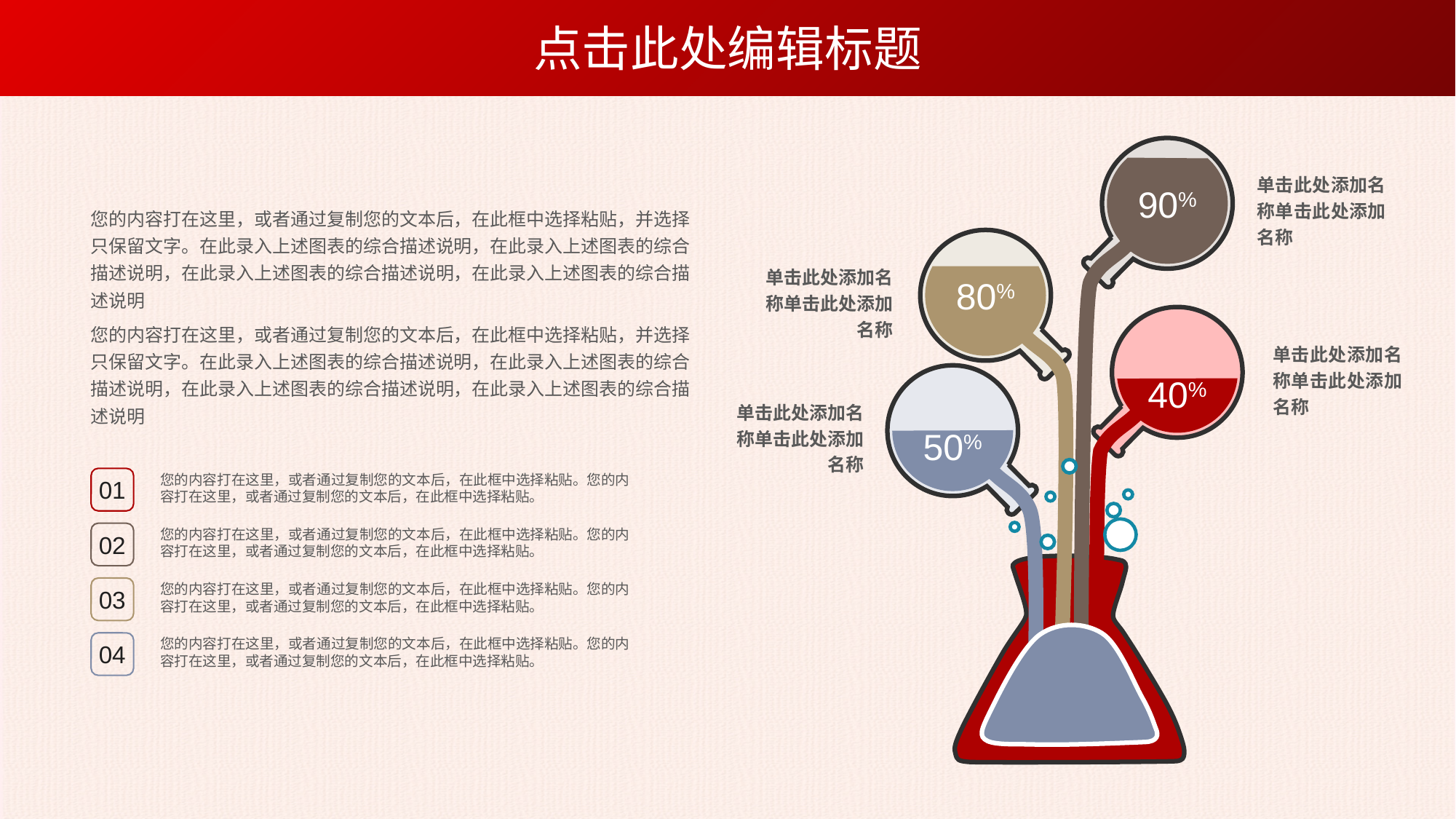

点击此处编辑标题

90%

单击此处添加名称单击此处添加名称

您的内容打在这里，或者通过复制您的文本后，在此框中选择粘贴，并选择只保留文字。在此录入上述图表的综合描述说明，在此录入上述图表的综合描述说明，在此录入上述图表的综合描述说明，在此录入上述图表的综合描述说明
您的内容打在这里，或者通过复制您的文本后，在此框中选择粘贴，并选择只保留文字。在此录入上述图表的综合描述说明，在此录入上述图表的综合描述说明，在此录入上述图表的综合描述说明，在此录入上述图表的综合描述说明

80%

单击此处添加名称单击此处添加名称

40%

单击此处添加名称单击此处添加名称

50%

单击此处添加名称单击此处添加名称

您的内容打在这里，或者通过复制您的文本后，在此框中选择粘贴。您的内容打在这里，或者通过复制您的文本后，在此框中选择粘贴。
01
您的内容打在这里，或者通过复制您的文本后，在此框中选择粘贴。您的内容打在这里，或者通过复制您的文本后，在此框中选择粘贴。
02

您的内容打在这里，或者通过复制您的文本后，在此框中选择粘贴。您的内容打在这里，或者通过复制您的文本后，在此框中选择粘贴。
03

您的内容打在这里，或者通过复制您的文本后，在此框中选择粘贴。您的内容打在这里，或者通过复制您的文本后，在此框中选择粘贴。
04